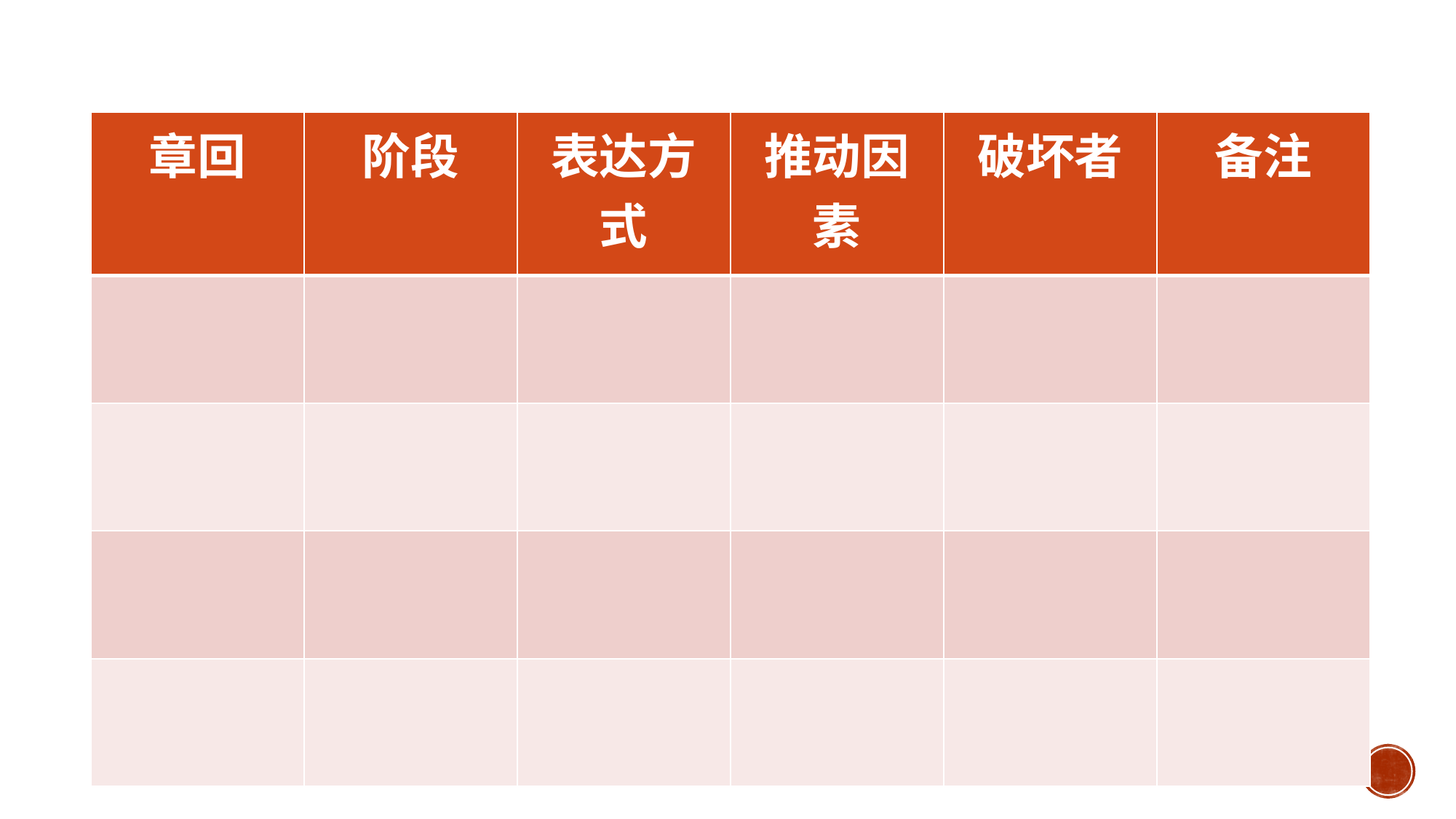

| 章回 | 阶段 | 表达方式 | 推动因素 | 破坏者 | 备注 |
| --- | --- | --- | --- | --- | --- |
|  |  |  |  |  |  |
|  |  |  |  |  |  |
|  |  |  |  |  |  |
|  |  |  |  |  |  |